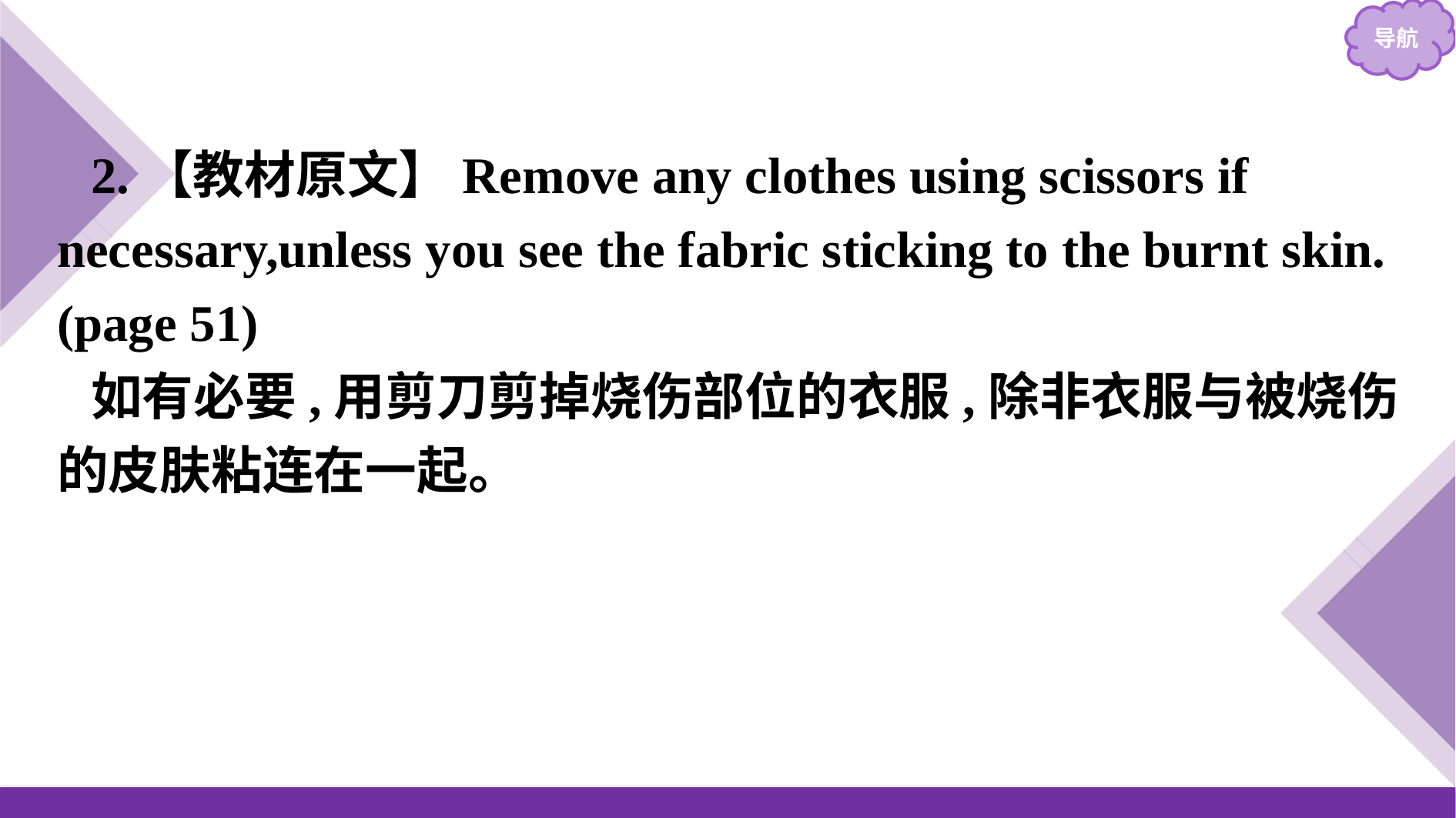

2.【教材原文】Remove any clothes using scissors if necessary,unless you see the fabric sticking to the burnt skin. (page 51)
如有必要,用剪刀剪掉烧伤部位的衣服,除非衣服与被烧伤的皮肤粘连在一起。